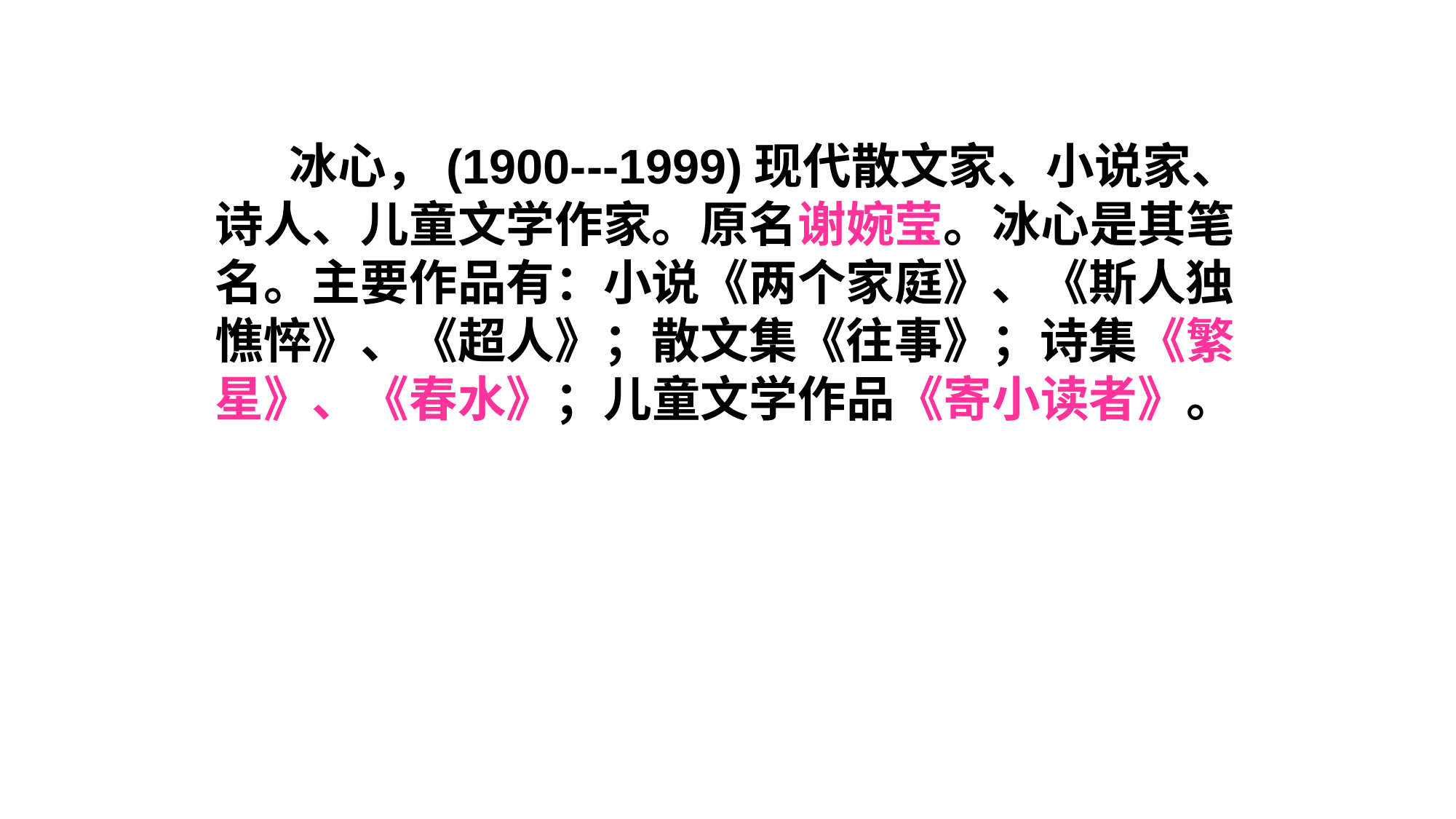

冰心，(1900---1999)现代散文家、小说家、诗人、儿童文学作家。原名谢婉莹。冰心是其笔名。主要作品有：小说《两个家庭》、《斯人独憔悴》、《超人》；散文集《往事》；诗集《繁星》、《春水》；儿童文学作品《寄小读者》。